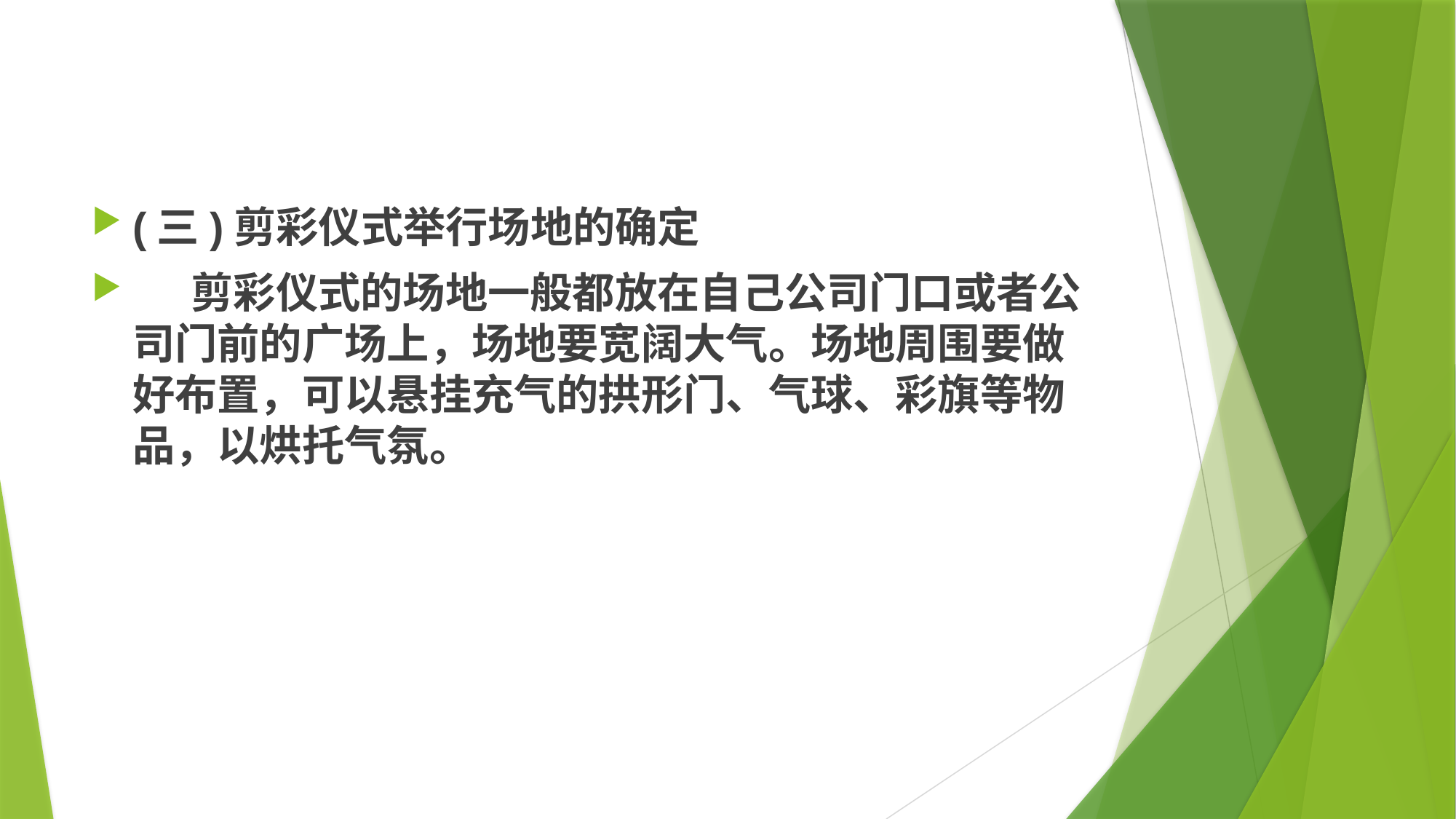

#
(三)剪彩仪式举行场地的确定
     剪彩仪式的场地一般都放在自己公司门口或者公司门前的广场上，场地要宽阔大气。场地周围要做好布置，可以悬挂充气的拱形门、气球、彩旗等物品，以烘托气氛。